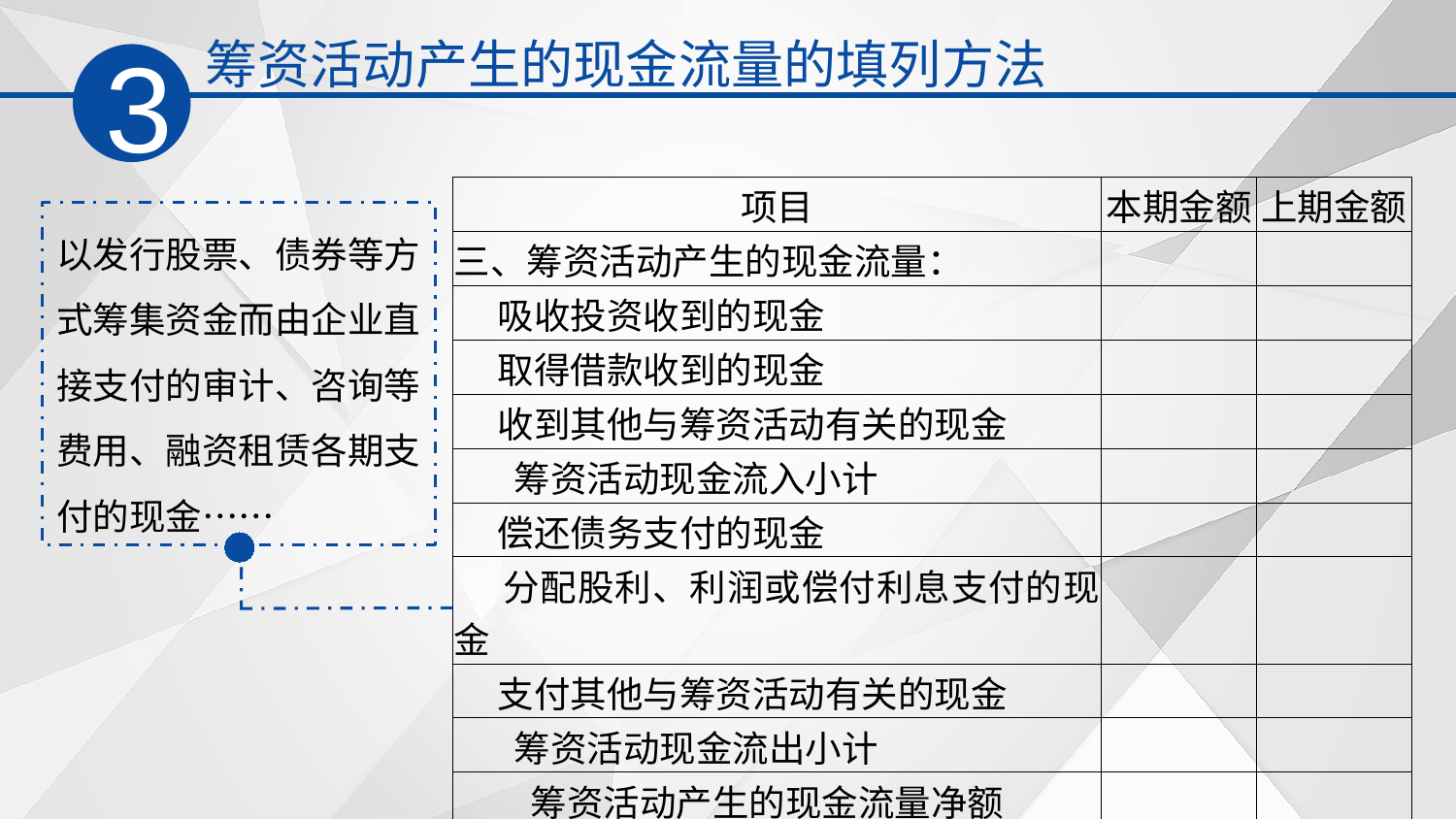

筹资活动产生的现金流量的填列方法
3

| 项目 | 本期金额 | 上期金额 |
| --- | --- | --- |
| 三、筹资活动产生的现金流量： |  |  |
| 吸收投资收到的现金 |  |  |
| 取得借款收到的现金 |  |  |
| 收到其他与筹资活动有关的现金 |  |  |
| 筹资活动现金流入小计 |  |  |
| 偿还债务支付的现金 |  |  |
| 分配股利、利润或偿付利息支付的现金 |  |  |
| 支付其他与筹资活动有关的现金 |  |  |
| 筹资活动现金流出小计 |  |  |
| 筹资活动产生的现金流量净额 |  |  |
以发行股票、债券等方式筹集资金而由企业直接支付的审计、咨询等费用、融资租赁各期支付的现金……